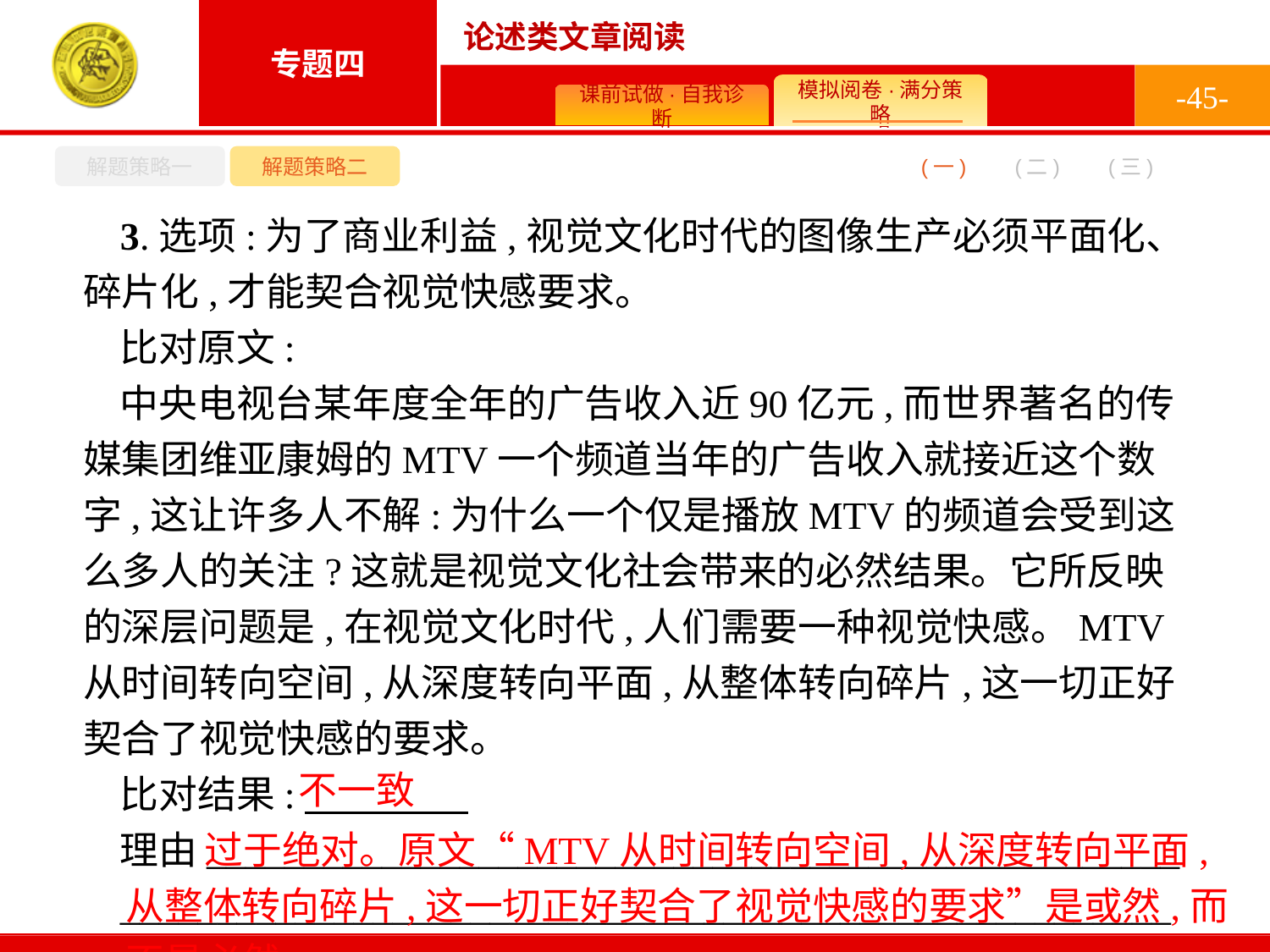

-45-
解题策略一
解题策略二
(二)
(一)
(三)
3.选项:为了商业利益,视觉文化时代的图像生产必须平面化、碎片化,才能契合视觉快感要求。
比对原文:
中央电视台某年度全年的广告收入近90亿元,而世界著名的传媒集团维亚康姆的MTV一个频道当年的广告收入就接近这个数字,这让许多人不解:为什么一个仅是播放MTV的频道会受到这么多人的关注?这就是视觉文化社会带来的必然结果。它所反映的深层问题是,在视觉文化时代,人们需要一种视觉快感。MTV从时间转向空间,从深度转向平面,从整体转向碎片,这一切正好契合了视觉快感的要求。
比对结果:
理由__________________________________________________
______________________________________________________
不一致
        过于绝对。原文“MTV从时间转向空间,从深度转向平面,从整体转向碎片,这一切正好契合了视觉快感的要求”是或然,而不是必然。